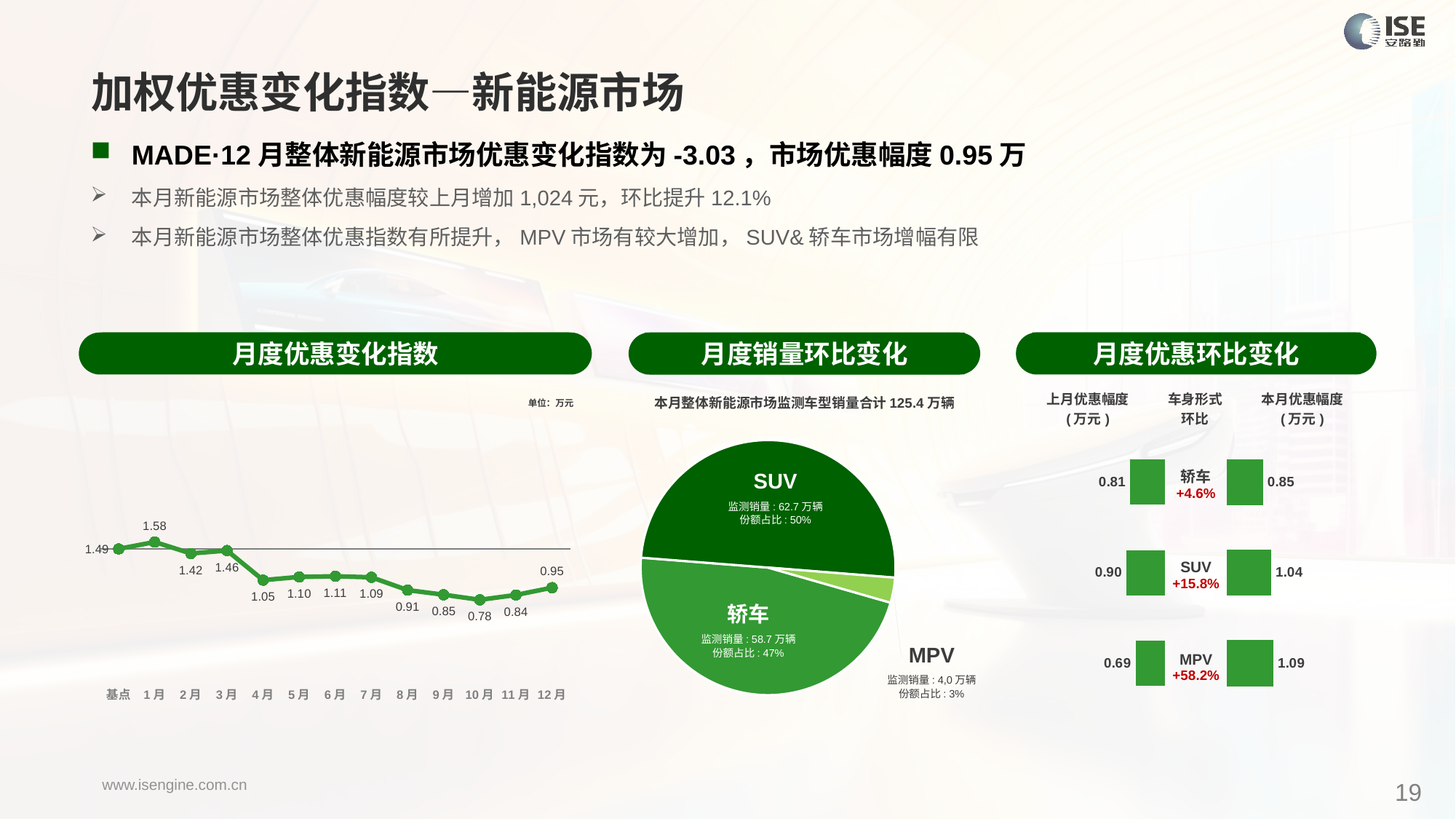

加权优惠变化指数—新能源市场
MADE·12月整体新能源市场优惠变化指数为-3.03，市场优惠幅度0.95万
本月新能源市场整体优惠幅度较上月增加1,024元，环比提升12.1%
本月新能源市场整体优惠指数有所提升，MPV市场有较大增加，SUV&轿车市场增幅有限
月度优惠变化指数

月度优惠环比变化

月度销量环比变化

本月整体新能源市场监测车型销量合计125.4万辆

### Chart

| Category | 车身市场 |
|---|---|
| 轿车 | 586862.0000000043 |
| SUV | 627320.0000000115 |
| MPV | 39870.00000000576 |
SUV
监测销量: 62.7万辆
份额占比: 50%
轿车
监测销量: 58.7万辆
份额占比: 47%
MPV
监测销量: 4,0万辆
份额占比: 3%

### Chart

| Category | Y2024 |
|---|---|
| 基点 | 0.0 |
| 1月 | 0.54 |
| 2月 | -0.36 |
| 3月 | -0.13 |
| 4月 | -2.44 |
| 5月 | -2.19 |
| 6月 | -2.14 |
| 7月 | -2.22 |
| 8月 | -3.22 |
| 9月 | -3.58 |
| 10月 | -3.98 |
| 11月 | -3.6 |
| 12月 | -3.03 |
| 上月优惠幅度 (万元) | 车身形式 环比 | 本月优惠幅度 (万元) |
| --- | --- | --- |
单位：万元
| 轿车 +4.6% |
| --- |
| SUV +15.8% |
| MPV +58.2% |

### Chart

| Category | 成交均价 |
|---|---|
| 轿车 | 0.81 |
| SUV | 0.9 |
| MPV | 0.69 |

### Chart

| Category | 成交均价 |
|---|---|
| 轿车 | 0.85 |
| SUV | 1.04 |
| MPV | 1.09 |
19